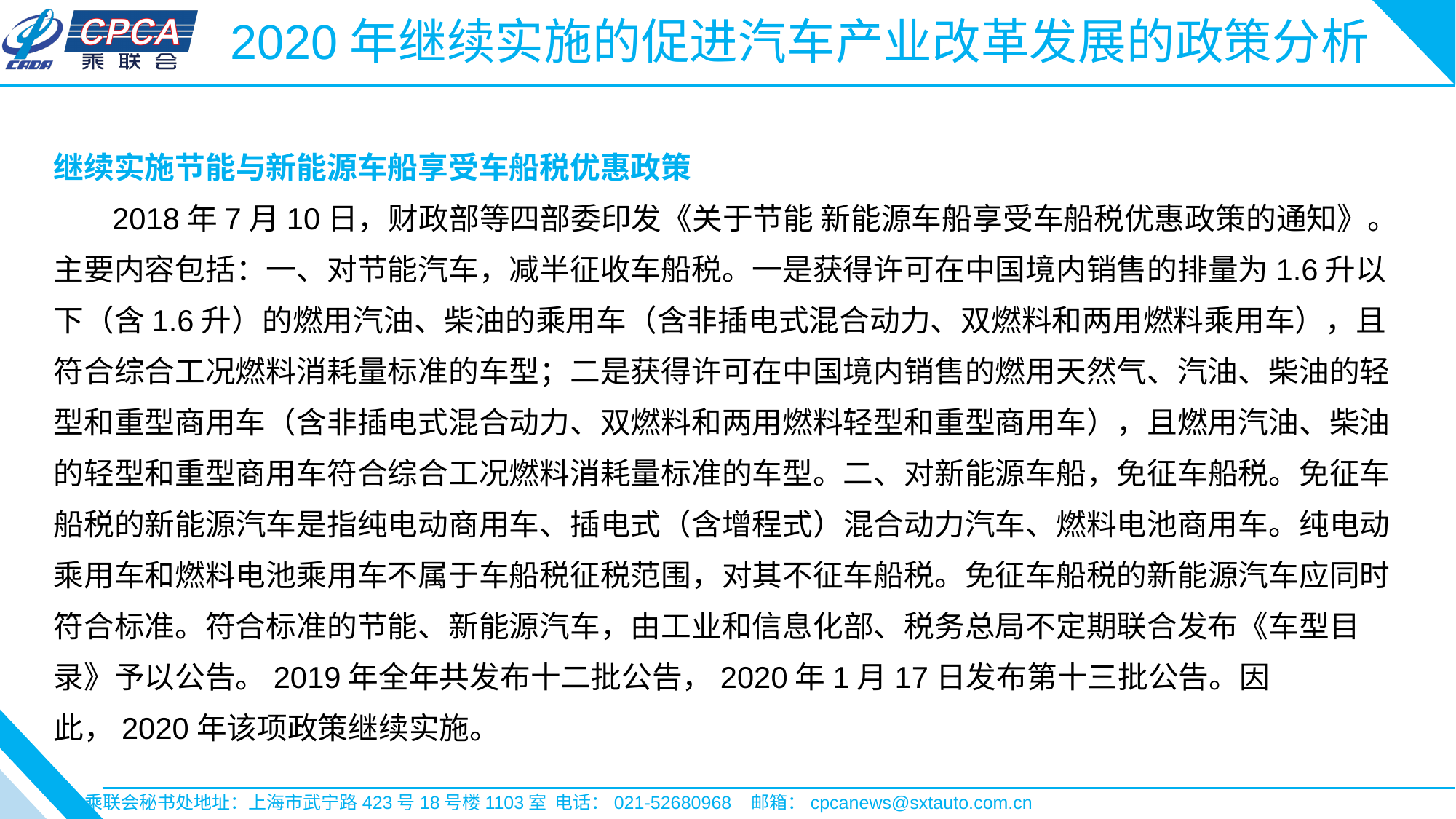

2020年继续实施的促进汽车产业改革发展的政策分析
继续实施节能与新能源车船享受车船税优惠政策
       2018年7月10日，财政部等四部委印发《关于节能 新能源车船享受车船税优惠政策的通知》。主要内容包括：一、对节能汽车，减半征收车船税。一是获得许可在中国境内销售的排量为1.6升以下（含1.6升）的燃用汽油、柴油的乘用车（含非插电式混合动力、双燃料和两用燃料乘用车），且符合综合工况燃料消耗量标准的车型；二是获得许可在中国境内销售的燃用天然气、汽油、柴油的轻型和重型商用车（含非插电式混合动力、双燃料和两用燃料轻型和重型商用车），且燃用汽油、柴油的轻型和重型商用车符合综合工况燃料消耗量标准的车型。二、对新能源车船，免征车船税。免征车船税的新能源汽车是指纯电动商用车、插电式（含增程式）混合动力汽车、燃料电池商用车。纯电动乘用车和燃料电池乘用车不属于车船税征税范围，对其不征车船税。免征车船税的新能源汽车应同时符合标准。符合标准的节能、新能源汽车，由工业和信息化部、税务总局不定期联合发布《车型目录》予以公告。2019年全年共发布十二批公告，2020年1月17日发布第十三批公告。因此，2020年该项政策继续实施。